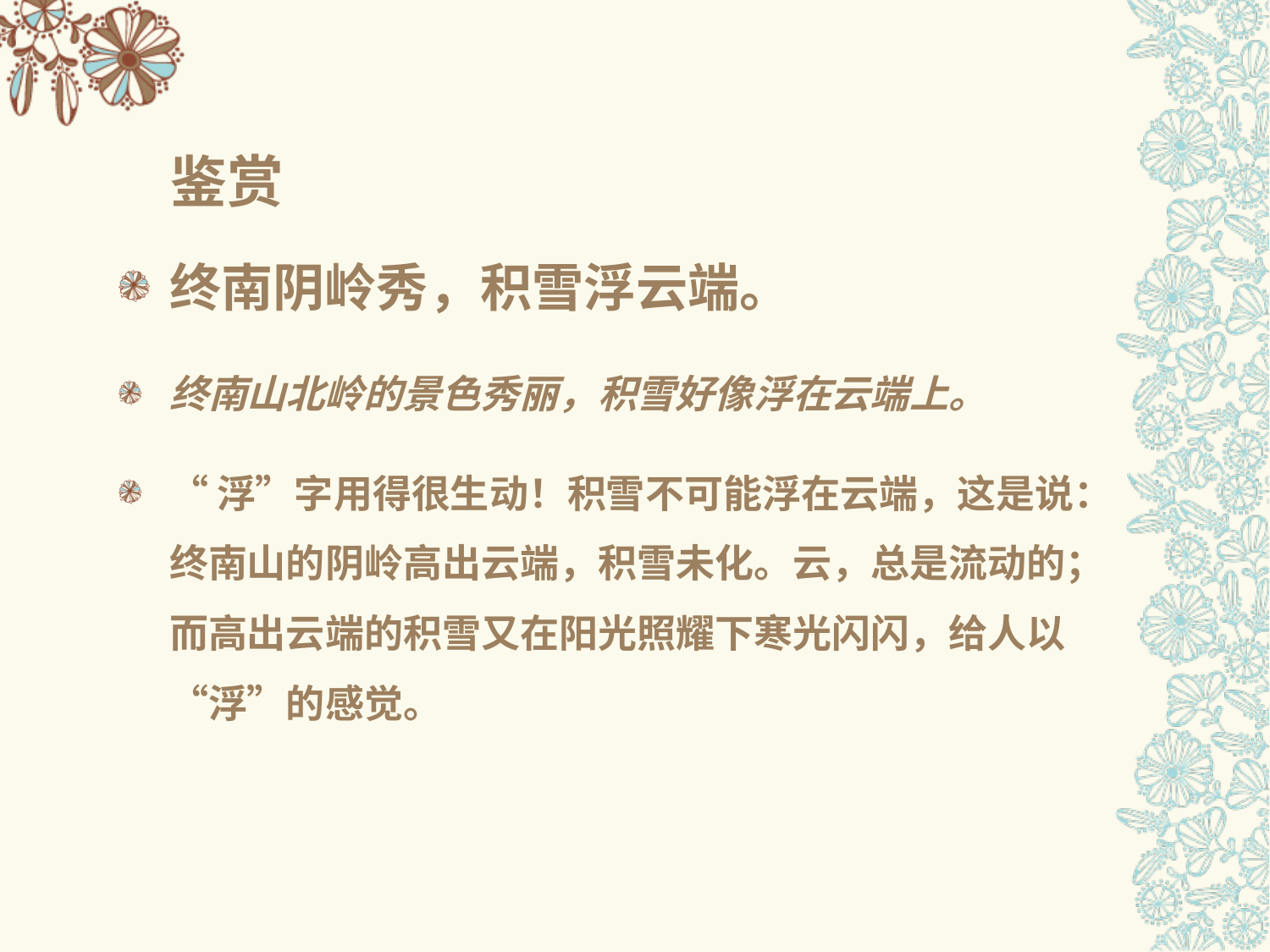

# 鉴赏
终南阴岭秀，积雪浮云端。
终南山北岭的景色秀丽，积雪好像浮在云端上。
“浮”字用得很生动！积雪不可能浮在云端，这是说：终南山的阴岭高出云端，积雪未化。云，总是流动的；而高出云端的积雪又在阳光照耀下寒光闪闪，给人以“浮”的感觉。